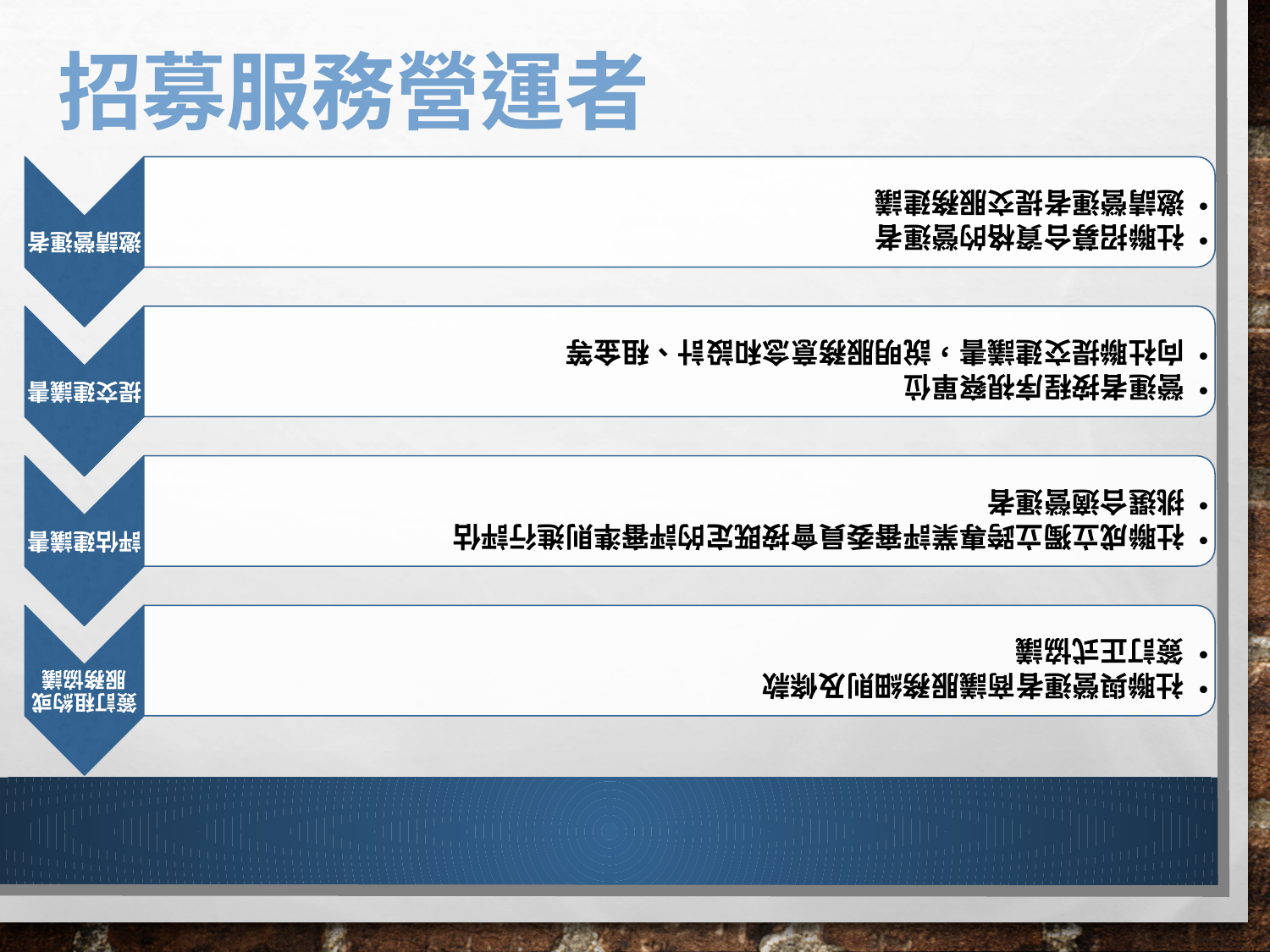

# 招募服務營運者
邀請營運者
社聯招募合資格的營運者
邀請營運者提交服務建議
提交建議書
營運者按程序視察單位
向社聯提交建議書，說明服務意念和設計、租金等
評估建議書
社聯成立獨立跨專業評審委員會按既定的評審準則進行評估
挑選合適營運者
簽訂租約或服務協議
社聯與營運者商議服務細則及條款
簽訂正式協議